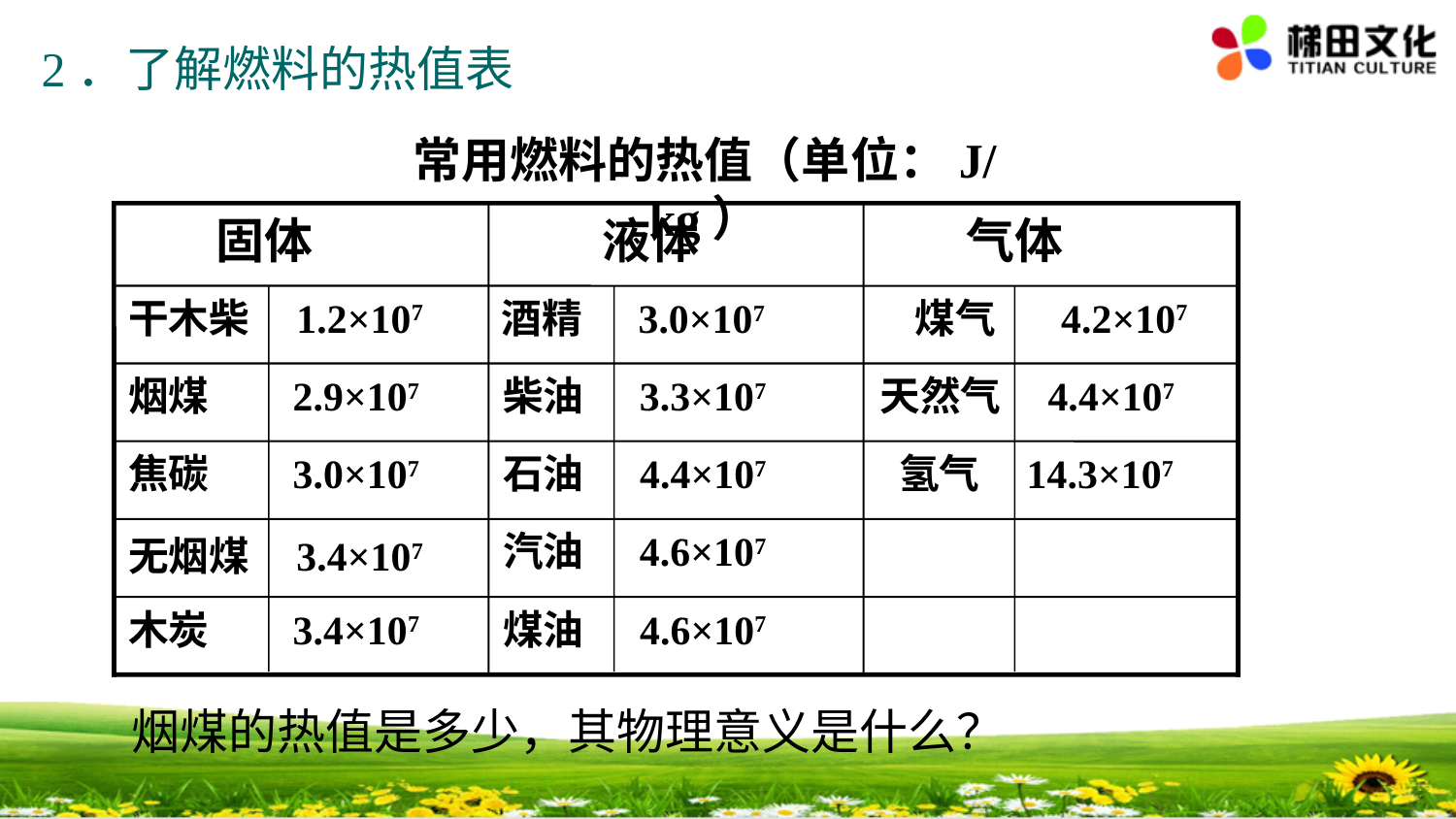

2．了解燃料的热值表
常用燃料的热值（单位：J/kg）
       固体

        液体

       气体

干木柴    1.2×107
煤气      4.2×107

酒精     3.0×107

烟煤        2.9×107

柴油     3.3×107
天然气    4.4×107
焦碳        3.0×107

石油     4.4×107
氢气    14.3×107

汽油     4.6×107

无烟煤    3.4×107
木炭        3.4×107

煤油     4.6×107

烟煤的热值是多少，其物理意义是什么？